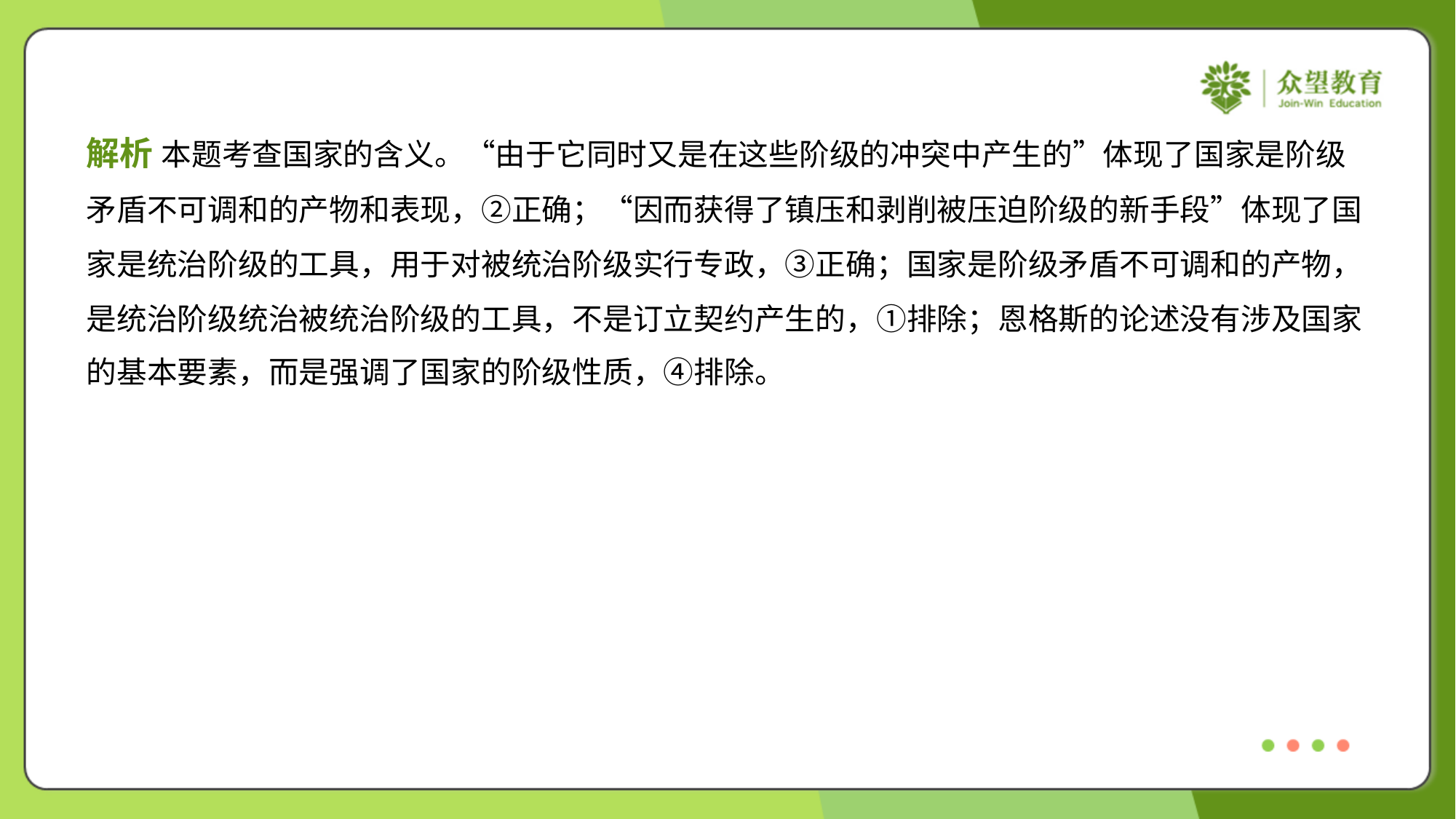

解析 本题考查国家的含义。“由于它同时又是在这些阶级的冲突中产生的”体现了国家是阶级
矛盾不可调和的产物和表现，②正确；“因而获得了镇压和剥削被压迫阶级的新手段”体现了国
家是统治阶级的工具，用于对被统治阶级实行专政，③正确；国家是阶级矛盾不可调和的产物，
是统治阶级统治被统治阶级的工具，不是订立契约产生的，①排除；恩格斯的论述没有涉及国家
的基本要素，而是强调了国家的阶级性质，④排除。